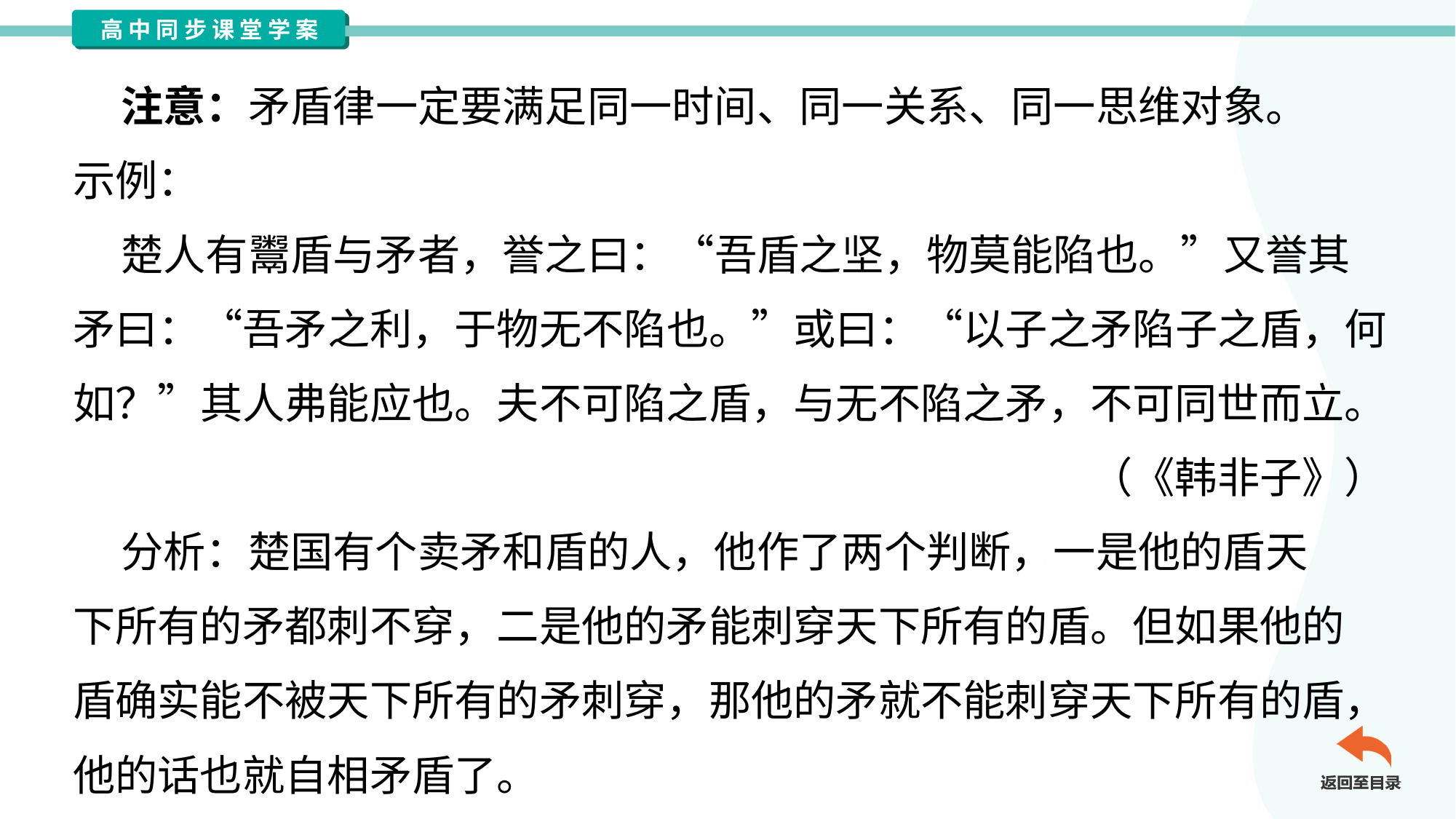

注意：矛盾律一定要满足同一时间、同一关系、同一思维对象。
示例：
    楚人有鬻盾与矛者，誉之曰：“吾盾之坚，物莫能陷也。”又誉其
矛曰：“吾矛之利，于物无不陷也。”或曰：“以子之矛陷子之盾，何
如？”其人弗能应也。夫不可陷之盾，与无不陷之矛，不可同世而立。
（《韩非子》）
    分析：楚国有个卖矛和盾的人，他作了两个判断，一是他的盾天
下所有的矛都刺不穿，二是他的矛能刺穿天下所有的盾。但如果他的
盾确实能不被天下所有的矛刺穿，那他的矛就不能刺穿天下所有的盾，
他的话也就自相矛盾了。